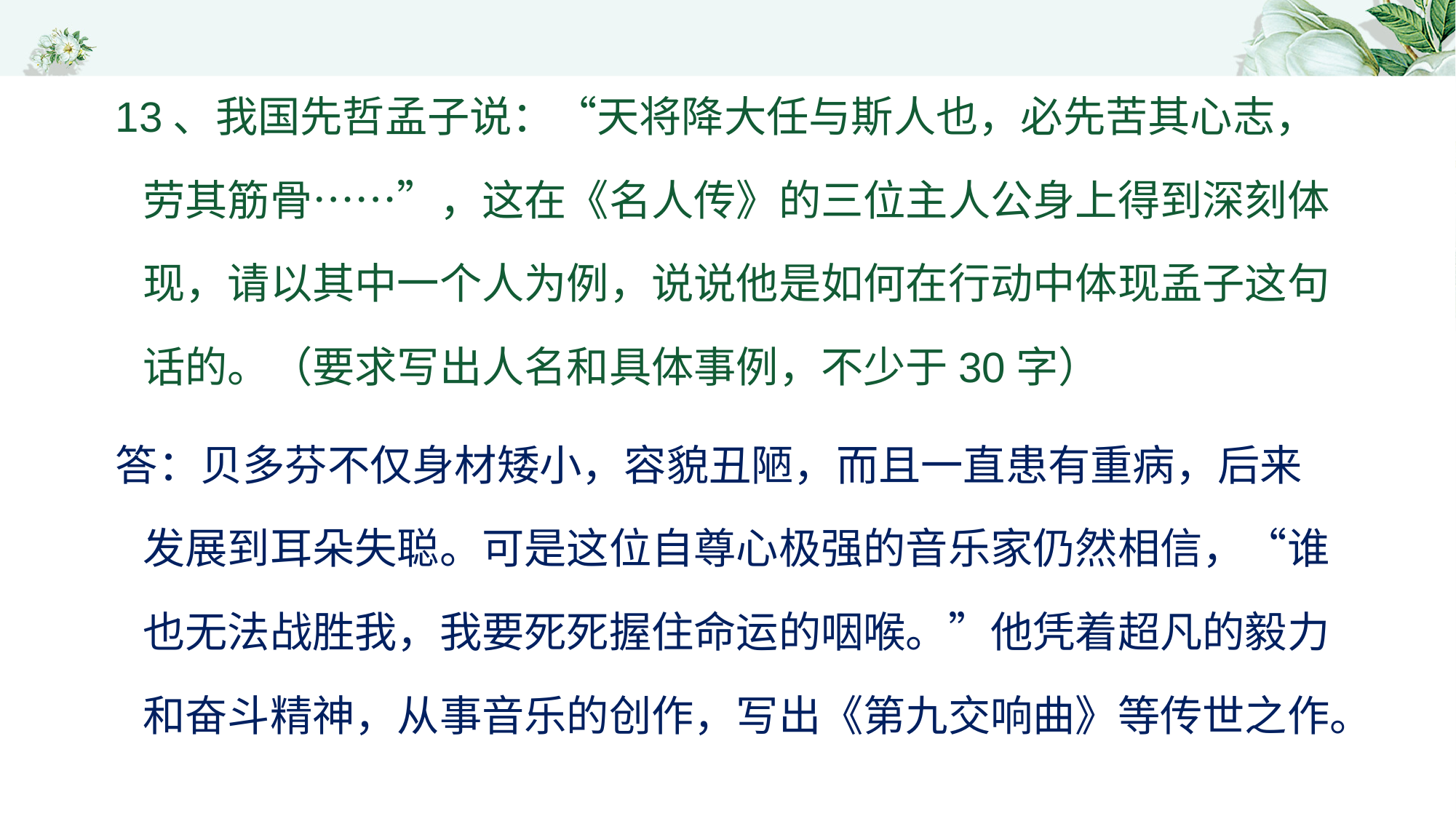

13、我国先哲孟子说：“天将降大任与斯人也，必先苦其心志，劳其筋骨……”，这在《名人传》的三位主人公身上得到深刻体现，请以其中一个人为例，说说他是如何在行动中体现孟子这句话的。（要求写出人名和具体事例，不少于30字）
答：贝多芬不仅身材矮小，容貌丑陋，而且一直患有重病，后来发展到耳朵失聪。可是这位自尊心极强的音乐家仍然相信，“谁也无法战胜我，我要死死握住命运的咽喉。”他凭着超凡的毅力和奋斗精神，从事音乐的创作，写出《第九交响曲》等传世之作。